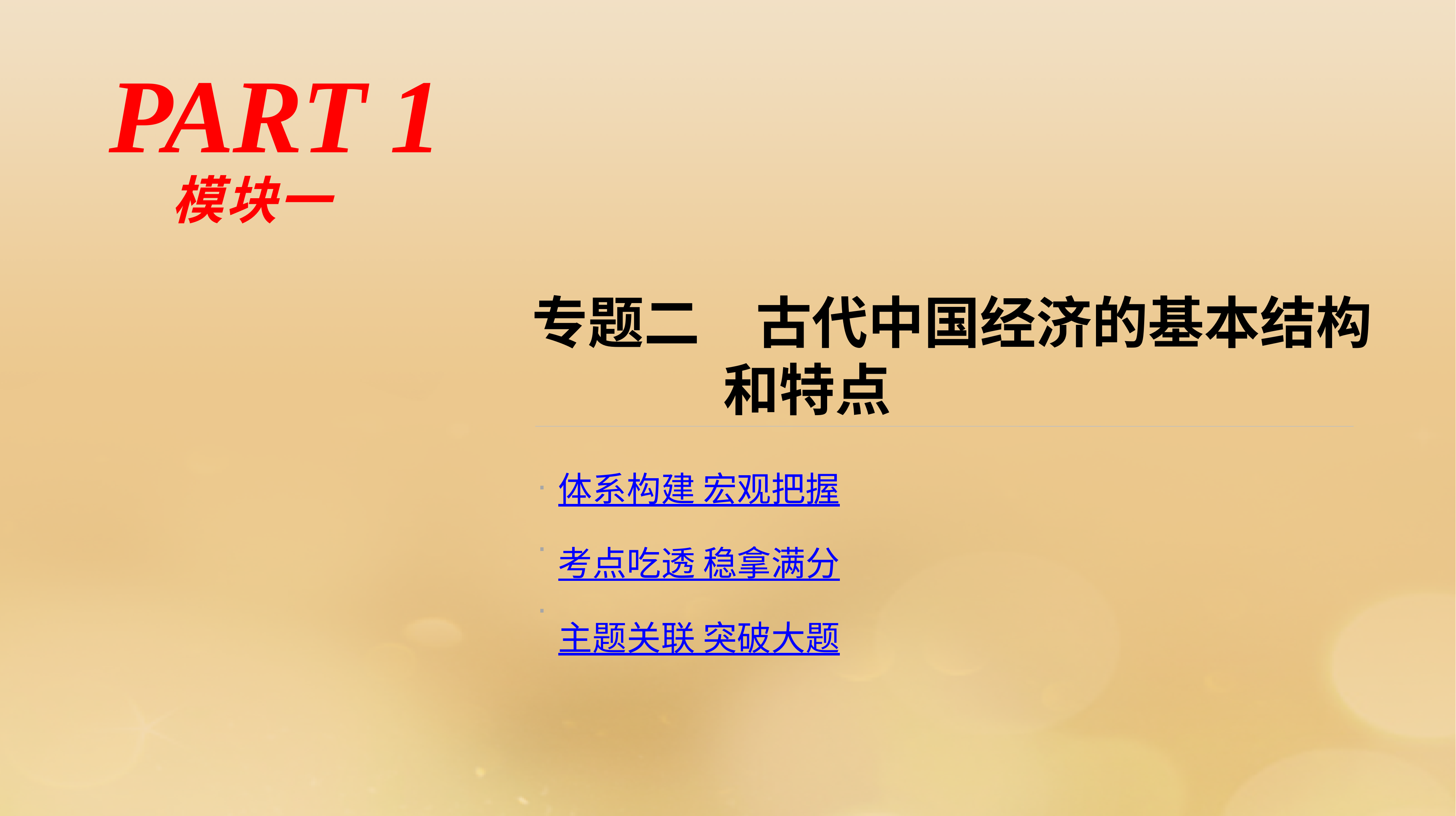

PART 1
模块一
专题二　古代中国经济的基本结构
              和特点
·
·
·

体系构建 宏观把握
考点吃透 稳拿满分
主题关联 突破大题